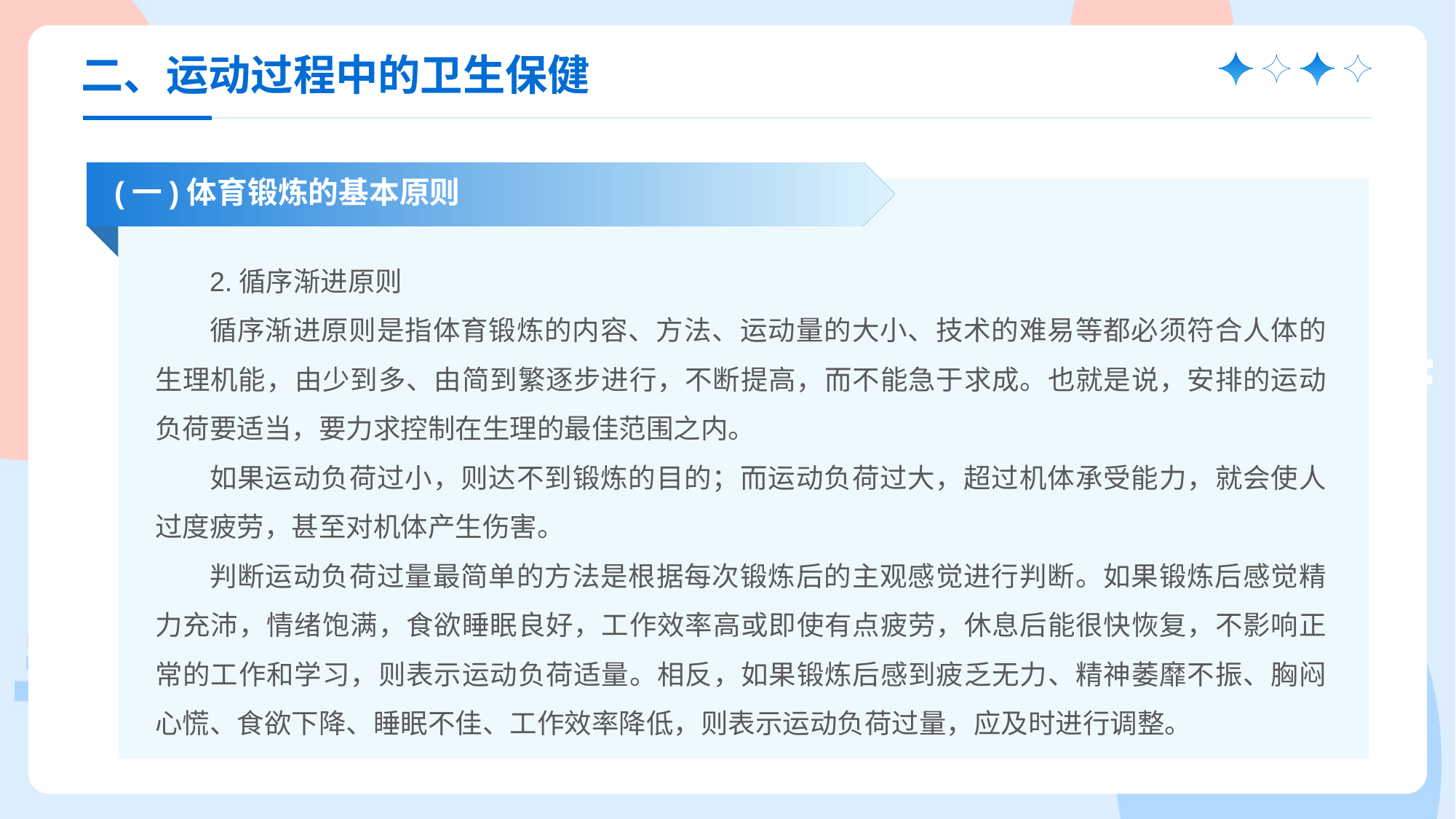

二、运动过程中的卫生保健
(一)体育锻炼的基本原则

2.循序渐进原则
循序渐进原则是指体育锻炼的内容、方法、运动量的大小、技术的难易等都必须符合人体的生理机能，由少到多、由简到繁逐步进行，不断提高，而不能急于求成。也就是说，安排的运动负荷要适当，要力求控制在生理的最佳范围之内。
如果运动负荷过小，则达不到锻炼的目的；而运动负荷过大，超过机体承受能力，就会使人过度疲劳，甚至对机体产生伤害。
判断运动负荷过量最简单的方法是根据每次锻炼后的主观感觉进行判断。如果锻炼后感觉精力充沛，情绪饱满，食欲睡眠良好，工作效率高或即使有点疲劳，休息后能很快恢复，不影响正常的工作和学习，则表示运动负荷适量。相反，如果锻炼后感到疲乏无力、精神萎靡不振、胸闷心慌、食欲下降、睡眠不佳、工作效率降低，则表示运动负荷过量，应及时进行调整。